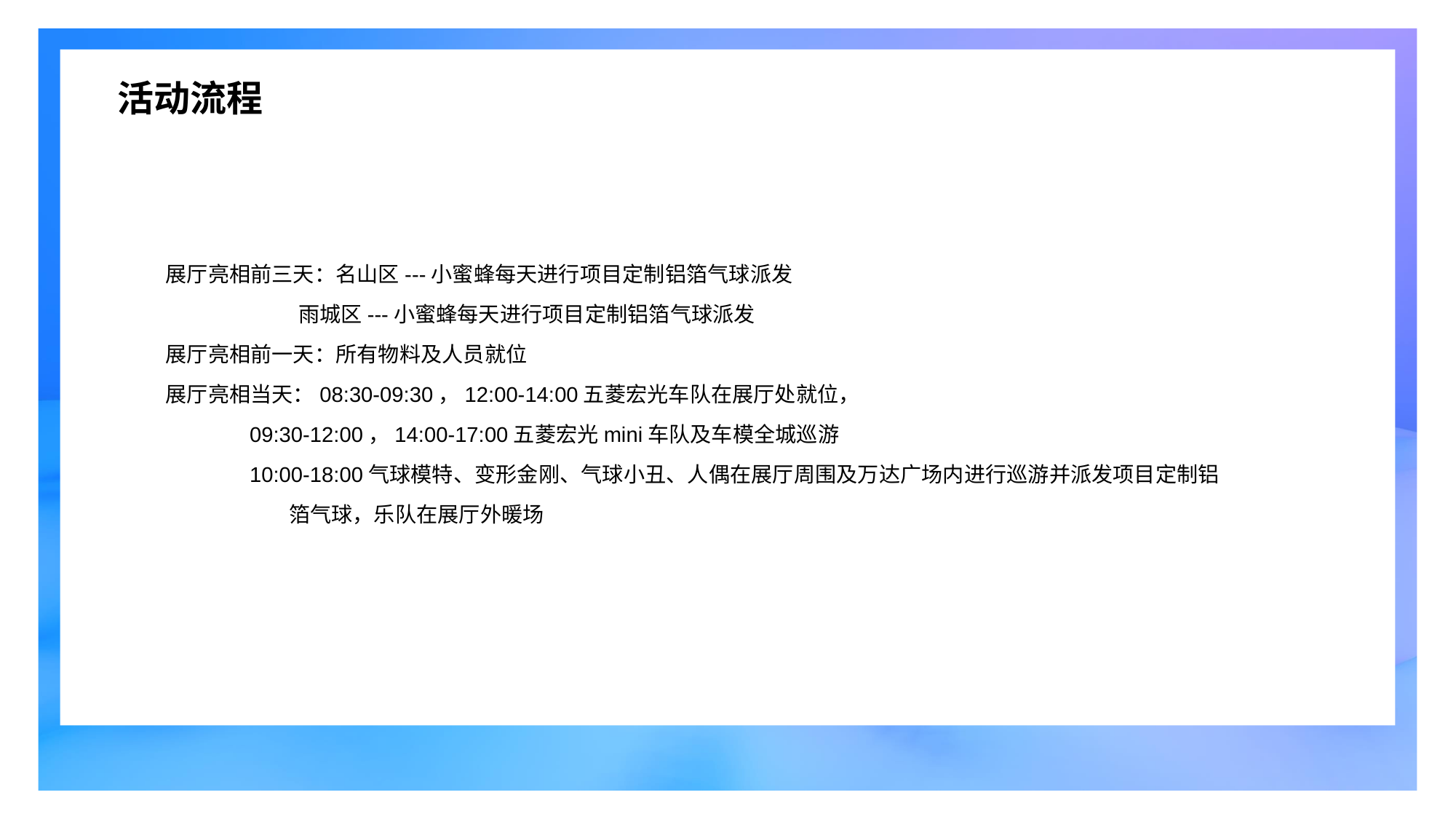

活动流程

展厅亮相前三天：名山区---小蜜蜂每天进行项目定制铝箔气球派发
                           雨城区---小蜜蜂每天进行项目定制铝箔气球派发
展厅亮相前一天：所有物料及人员就位
展厅亮相当天：08:30-09:30，12:00-14:00五菱宏光车队在展厅处就位，
              09:30-12:00，14:00-17:00五菱宏光mini车队及车模全城巡游
              10:00-18:00气球模特、变形金刚、气球小丑、人偶在展厅周围及万达广场内进行巡游并派发项目定制铝
                         箔气球，乐队在展厅外暖场